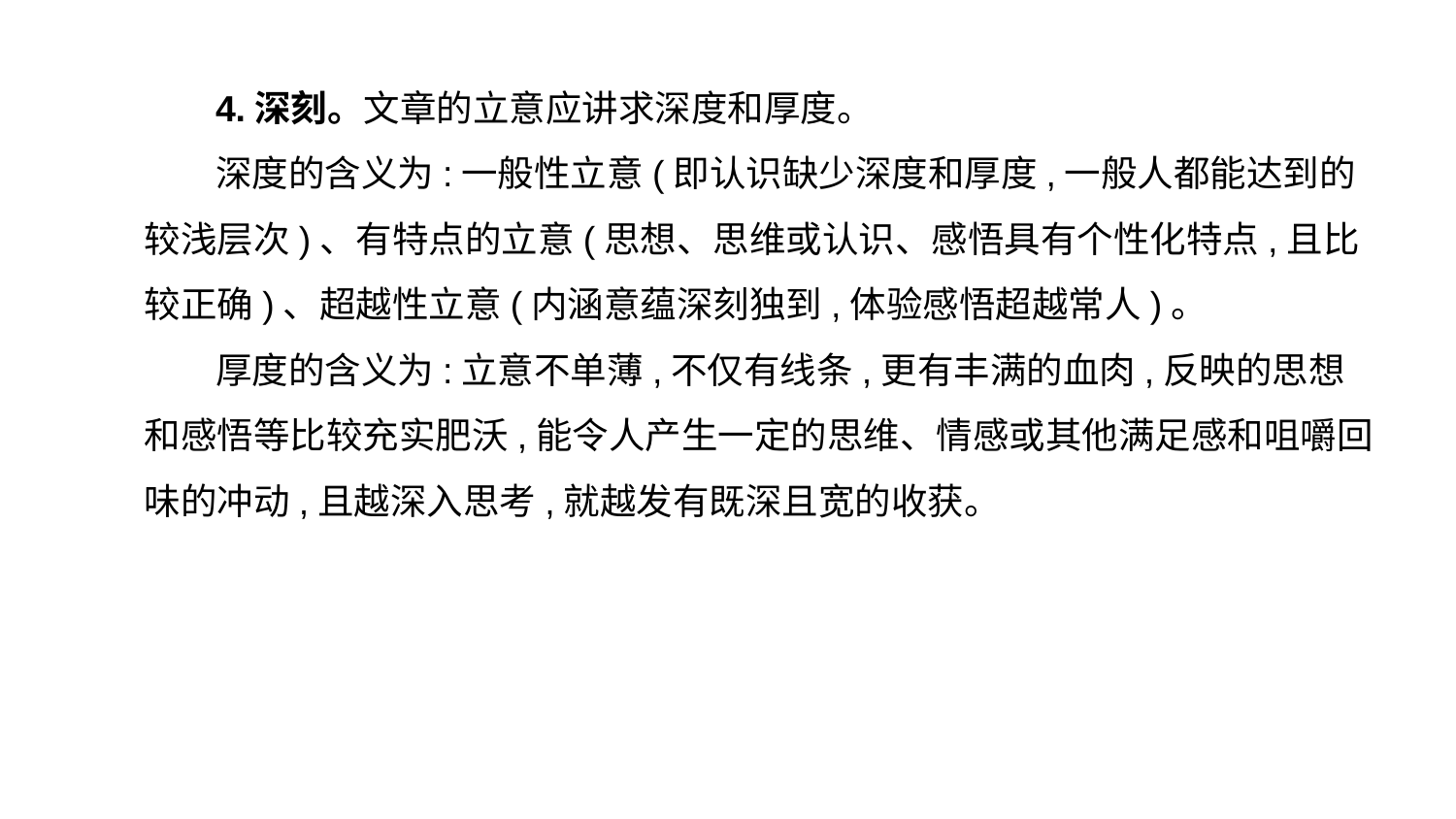

4.深刻。文章的立意应讲求深度和厚度。
深度的含义为:一般性立意(即认识缺少深度和厚度,一般人都能达到的较浅层次)、有特点的立意(思想、思维或认识、感悟具有个性化特点,且比较正确)、超越性立意(内涵意蕴深刻独到,体验感悟超越常人)。
厚度的含义为:立意不单薄,不仅有线条,更有丰满的血肉,反映的思想和感悟等比较充实肥沃,能令人产生一定的思维、情感或其他满足感和咀嚼回味的冲动,且越深入思考,就越发有既深且宽的收获。